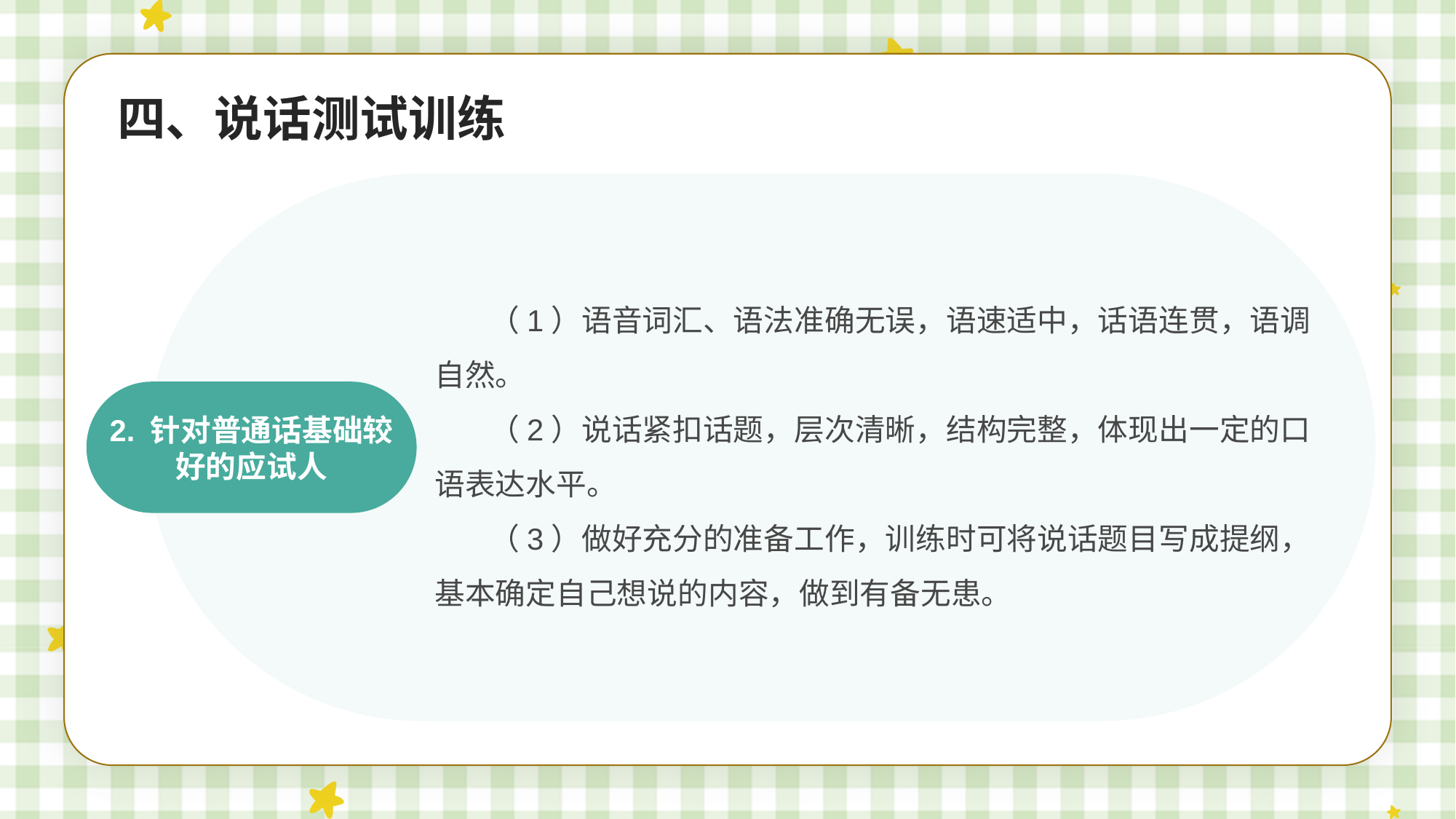

四、说话测试训练

（1）语音词汇、语法准确无误，语速适中，话语连贯，语调自然。
（2）说话紧扣话题，层次清晰，结构完整，体现出一定的口语表达水平。
（3）做好充分的准备工作，训练时可将说话题目写成提纲，基本确定自己想说的内容，做到有备无患。
2. 针对普通话基础较好的应试人